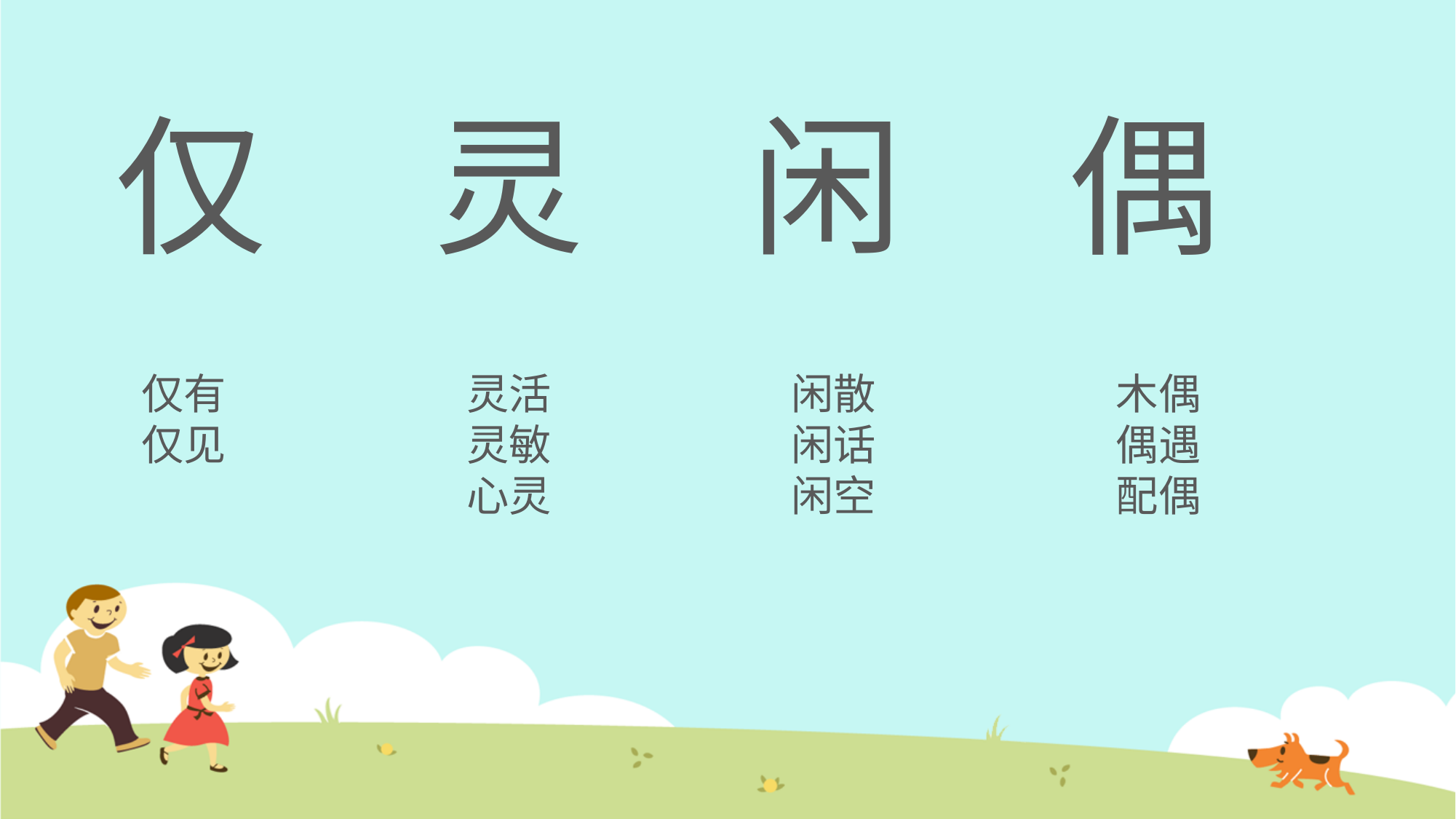

仅
灵
闲
偶
灵活
灵敏
心灵
木偶
偶遇
配偶
仅有
仅见
闲散
闲话
闲空